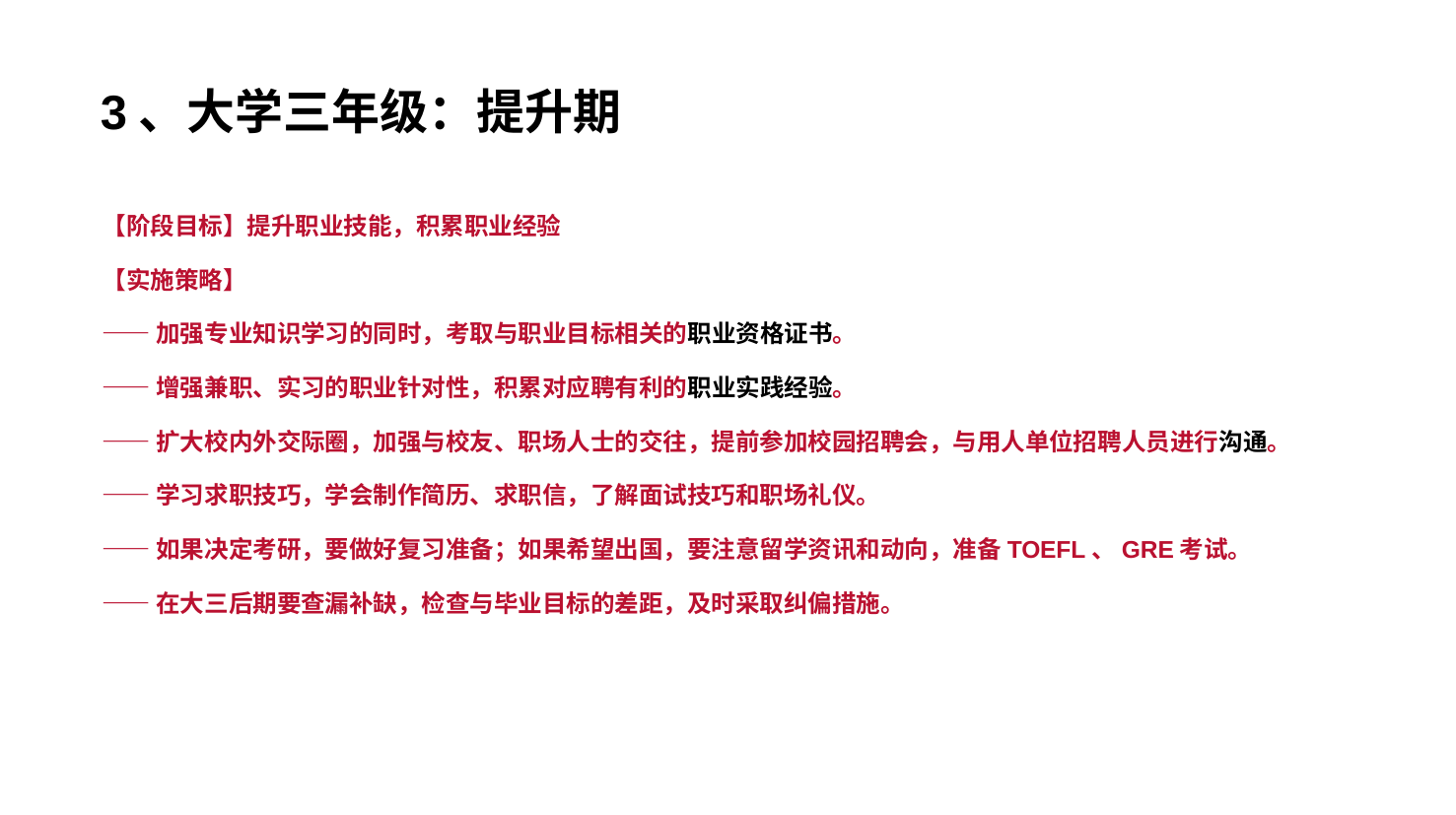

3、大学三年级：提升期

【阶段目标】提升职业技能，积累职业经验
【实施策略】
——加强专业知识学习的同时，考取与职业目标相关的职业资格证书。
——增强兼职、实习的职业针对性，积累对应聘有利的职业实践经验。
——扩大校内外交际圈，加强与校友、职场人士的交往，提前参加校园招聘会，与用人单位招聘人员进行沟通。
——学习求职技巧，学会制作简历、求职信，了解面试技巧和职场礼仪。
——如果决定考研，要做好复习准备；如果希望出国，要注意留学资讯和动向，准备TOEFL、GRE考试。
——在大三后期要查漏补缺，检查与毕业目标的差距，及时采取纠偏措施。